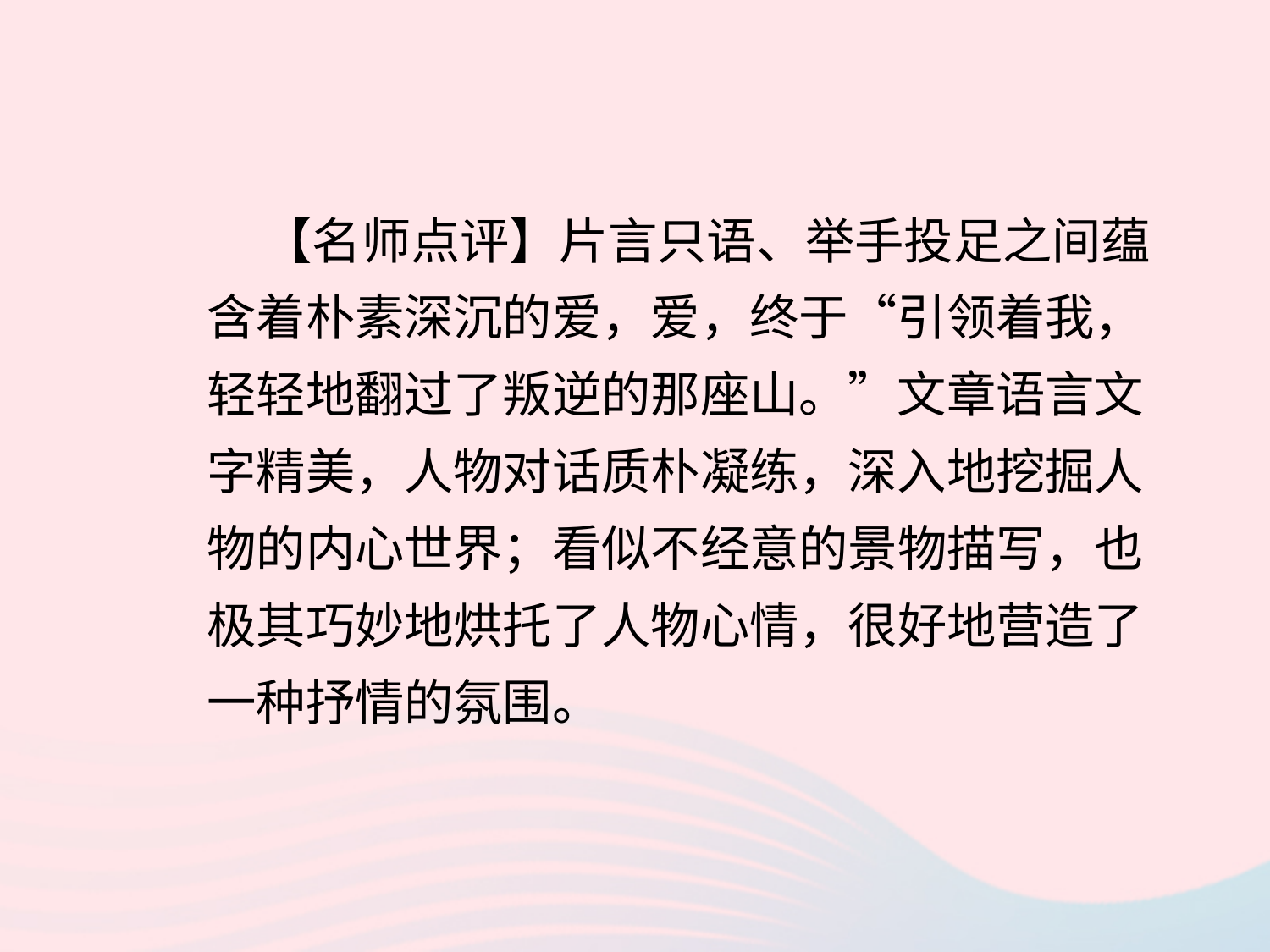

【名师点评】片言只语、举手投足之间蕴含着朴素深沉的爱，爱，终于“引领着我，轻轻地翻过了叛逆的那座山。”文章语言文字精美，人物对话质朴凝练，深入地挖掘人物的内心世界；看似不经意的景物描写，也极其巧妙地烘托了人物心情，很好地营造了一种抒情的氛围。